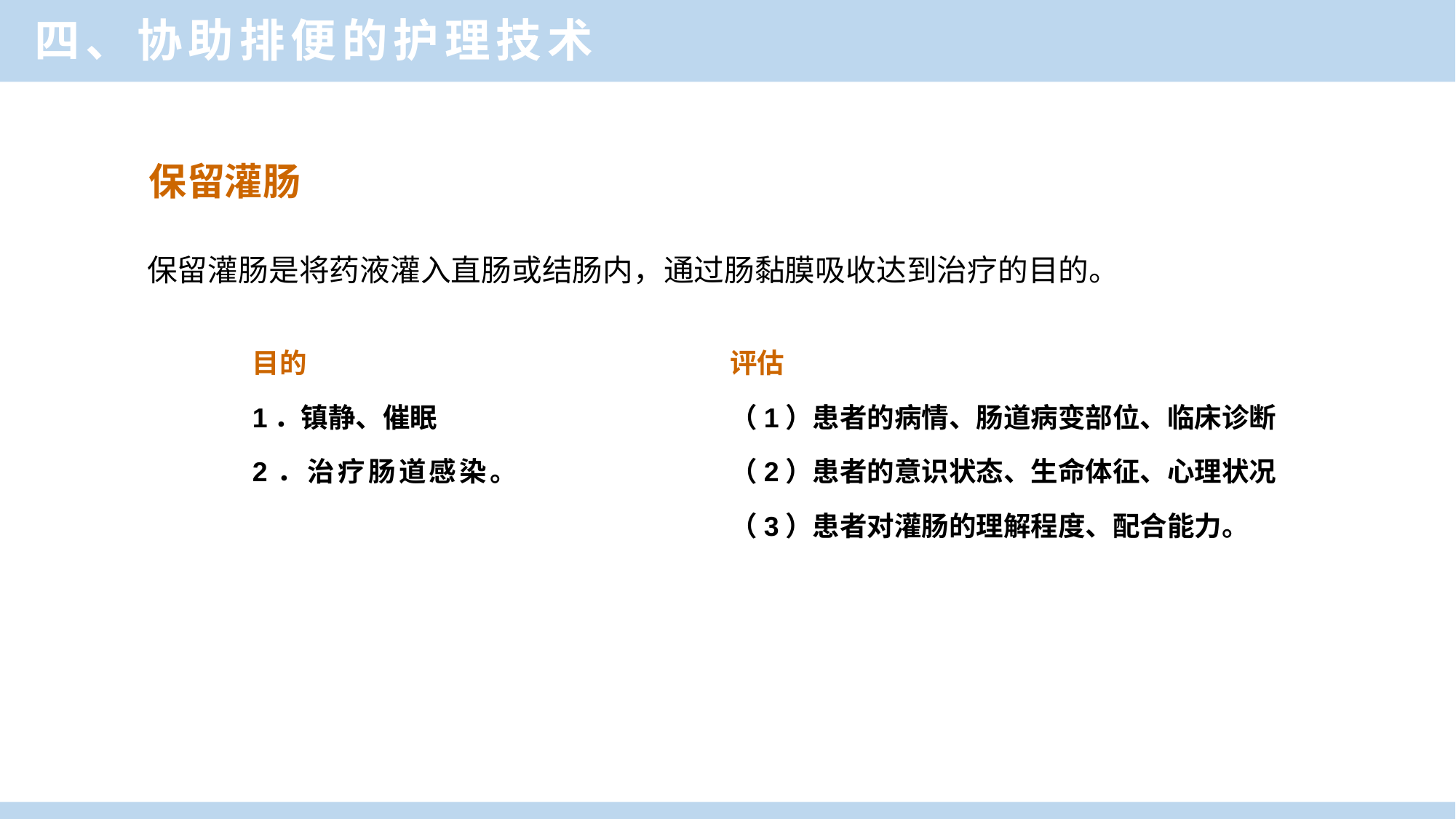

四、协助排便的护理技术
保留灌肠
   保留灌肠是将药液灌入直肠或结肠内，通过肠黏膜吸收达到治疗的目的。
目的
1．镇静、催眠
2．治疗肠道感染。
评估
（1）患者的病情、肠道病变部位、临床诊断
（2）患者的意识状态、生命体征、心理状况
（3）患者对灌肠的理解程度、配合能力。